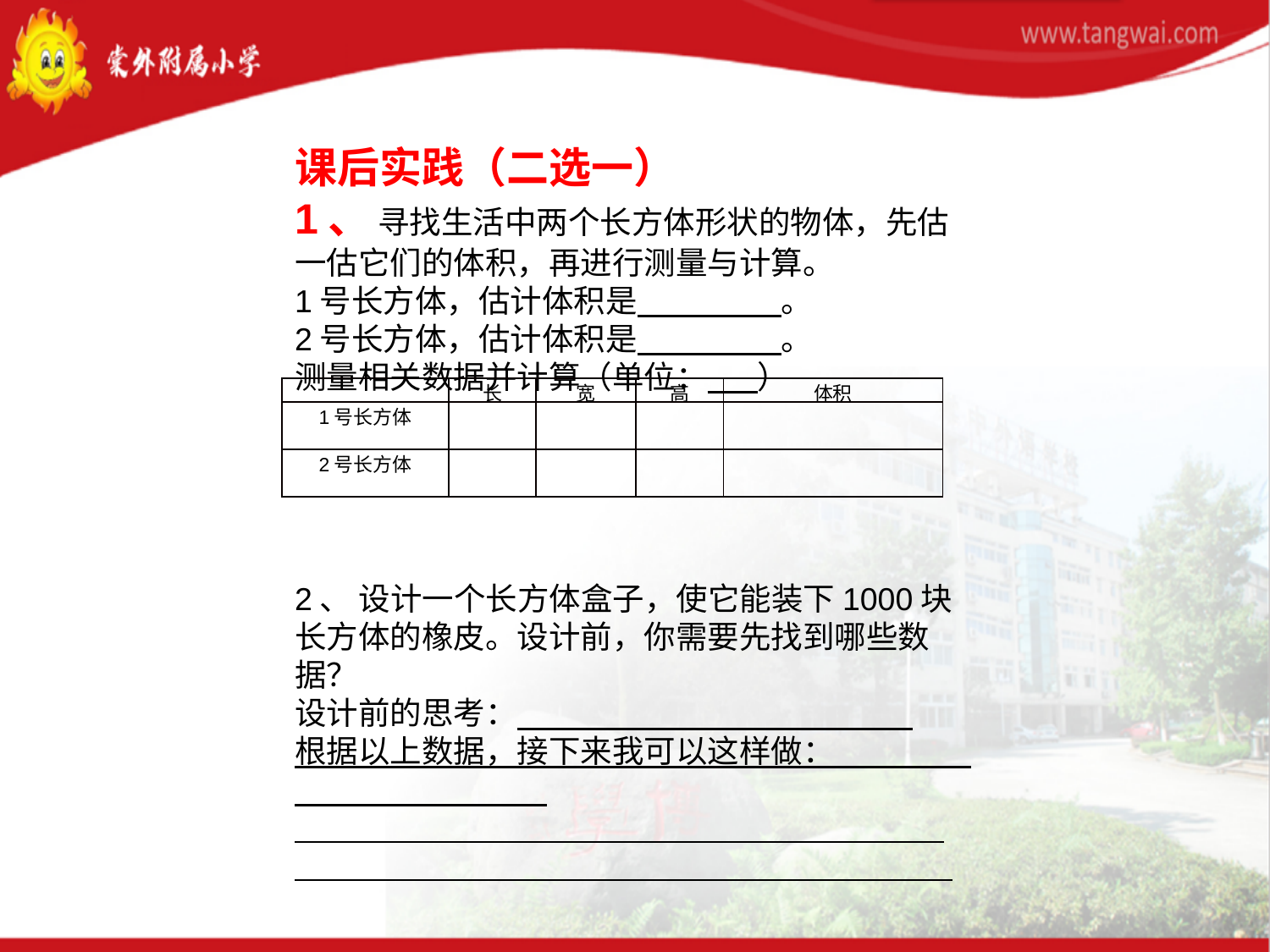

课后实践（二选一）1、 寻找生活中两个长方体形状的物体，先估一估它们的体积，再进行测量与计算。1号长方体，估计体积是                    。2号长方体，估计体积是                    。测量相关数据并计算（单位：       ）
|  | 长 | 宽 | 高 | 体积 |
| --- | --- | --- | --- | --- |
| 1号长方体 |  |  |  |  |
| 2号长方体 |  |  |  |  |
 2、 设计一个长方体盒子，使它能装下1000块长方体的橡皮。设计前，你需要先找到哪些数据？设计前的思考：                                                       根据以上数据，接下来我可以这样做：